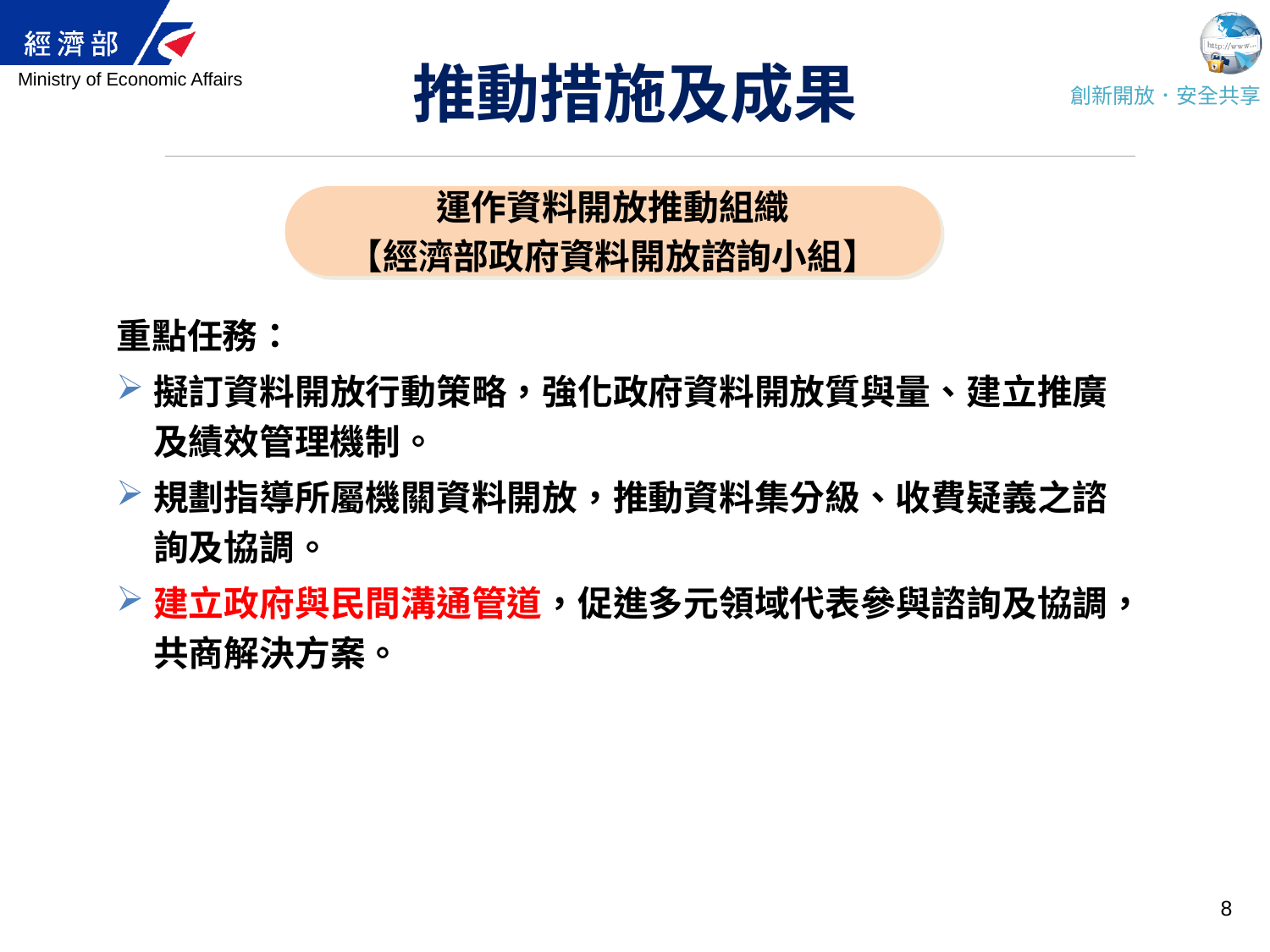

# 推動措施及成果
運作資料開放推動組織
【經濟部政府資料開放諮詢小組】
重點任務：
擬訂資料開放行動策略，強化政府資料開放質與量、建立推廣及績效管理機制。
規劃指導所屬機關資料開放，推動資料集分級、收費疑義之諮詢及協調。
建立政府與民間溝通管道，促進多元領域代表參與諮詢及協調，共商解決方案。
8